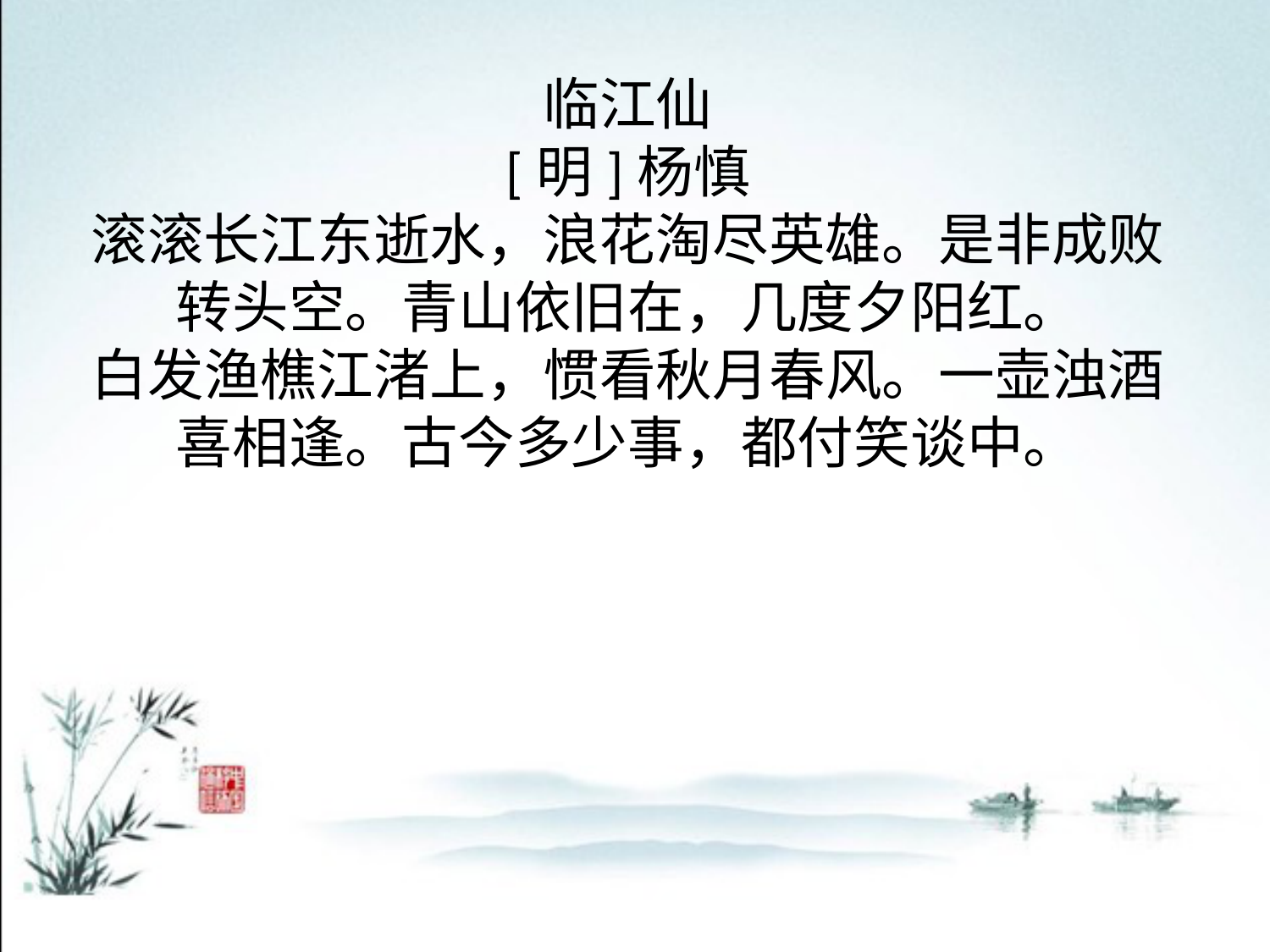

临江仙
[明]杨慎
滚滚长江东逝水，浪花淘尽英雄。是非成败转头空。青山依旧在，几度夕阳红。
白发渔樵江渚上，惯看秋月春风。一壶浊酒喜相逢。古今多少事，都付笑谈中。